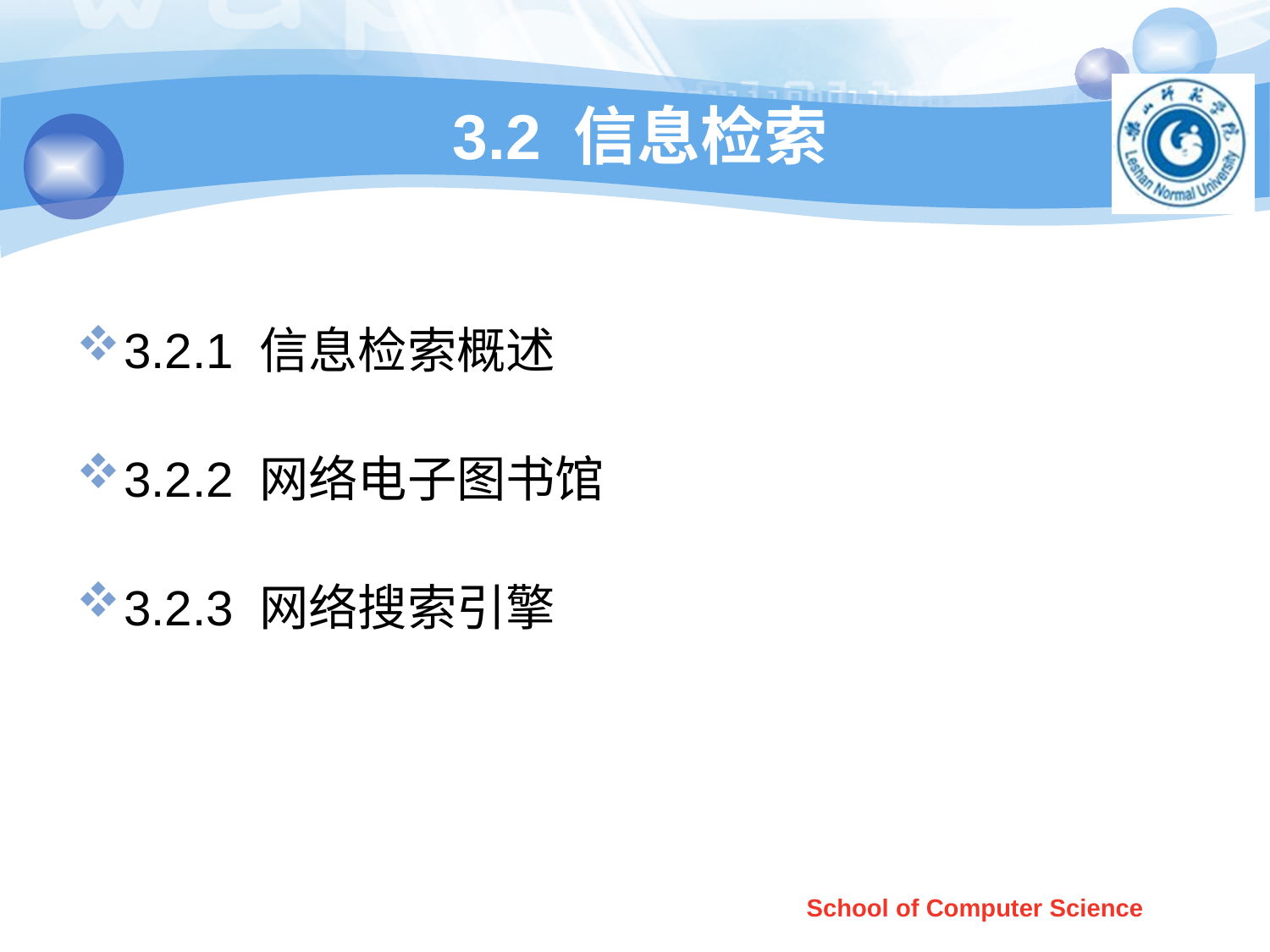

# 3.2 信息检索
3.2.1 信息检索概述
3.2.2 网络电子图书馆
3.2.3 网络搜索引擎
School of Computer Science